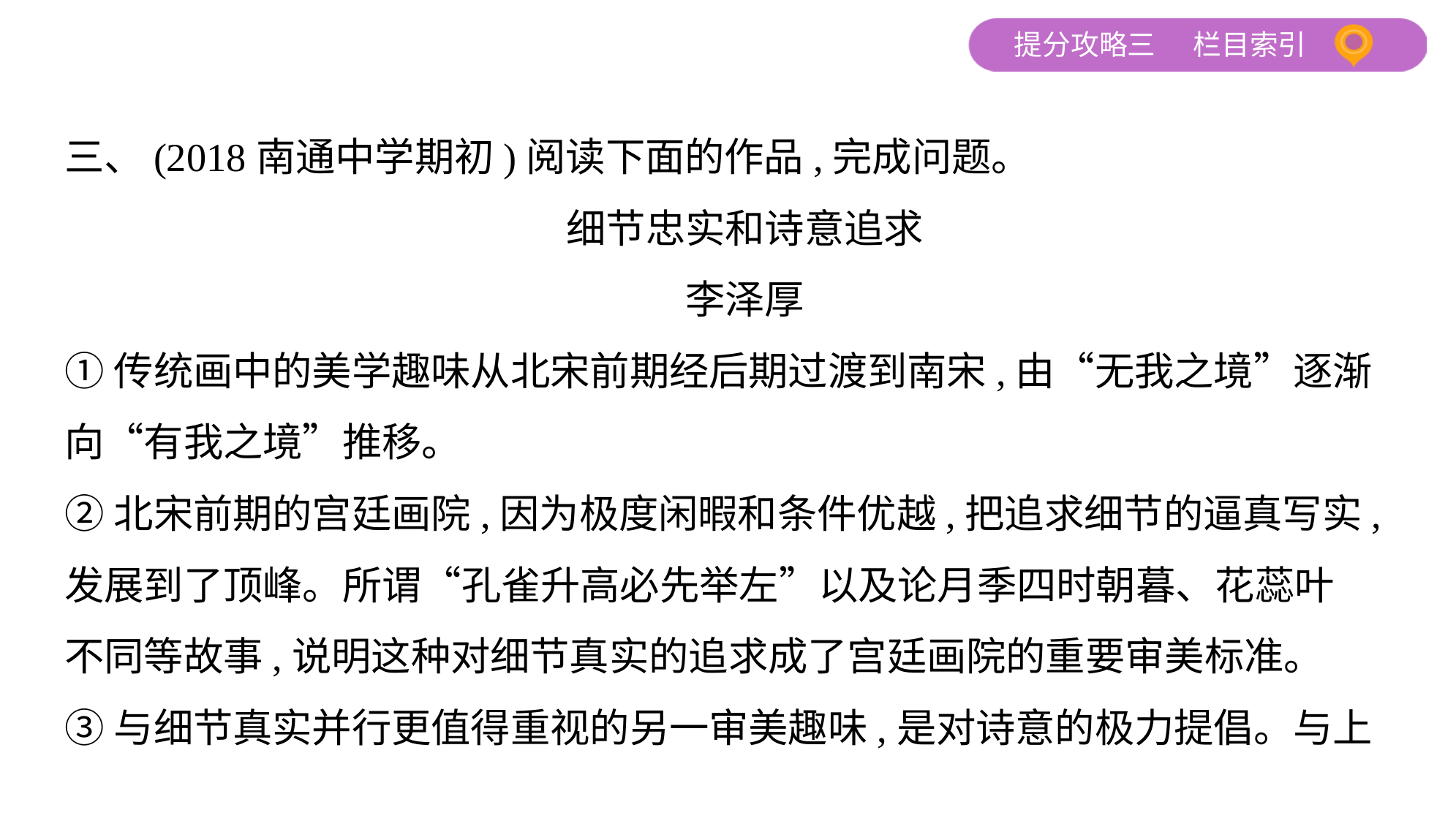

三、(2018南通中学期初)阅读下面的作品,完成问题。
细节忠实和诗意追求
李泽厚
①传统画中的美学趣味从北宋前期经后期过渡到南宋,由“无我之境”逐渐
向“有我之境”推移。
②北宋前期的宫廷画院,因为极度闲暇和条件优越,把追求细节的逼真写实,
发展到了顶峰。所谓“孔雀升高必先举左”以及论月季四时朝暮、花蕊叶
不同等故事,说明这种对细节真实的追求成了宫廷画院的重要审美标准。
③与细节真实并行更值得重视的另一审美趣味,是对诗意的极力提倡。与上